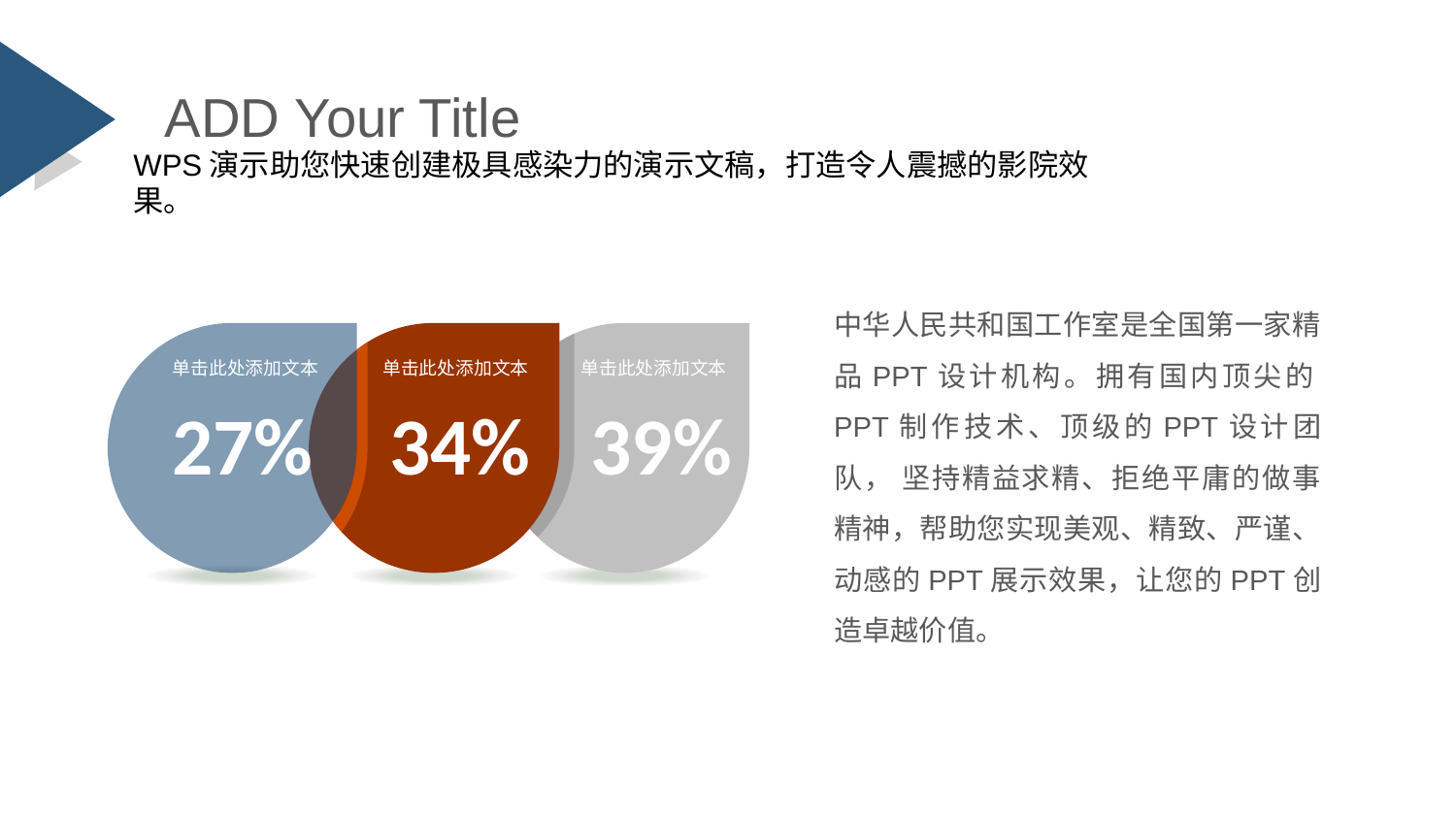

ADD Your Title

WPS演示助您快速创建极具感染力的演示文稿，打造令人震撼的影院效果。
中华人民共和国工作室是全国第一家精品PPT设计机构。拥有国内顶尖的PPT制作技术、顶级的PPT设计团队， 坚持精益求精、拒绝平庸的做事精神，帮助您实现美观、精致、严谨、动感的PPT展示效果，让您的PPT创造卓越价值。

单击此处添加文本
单击此处添加文本
单击此处添加文本
27%
34%
39%